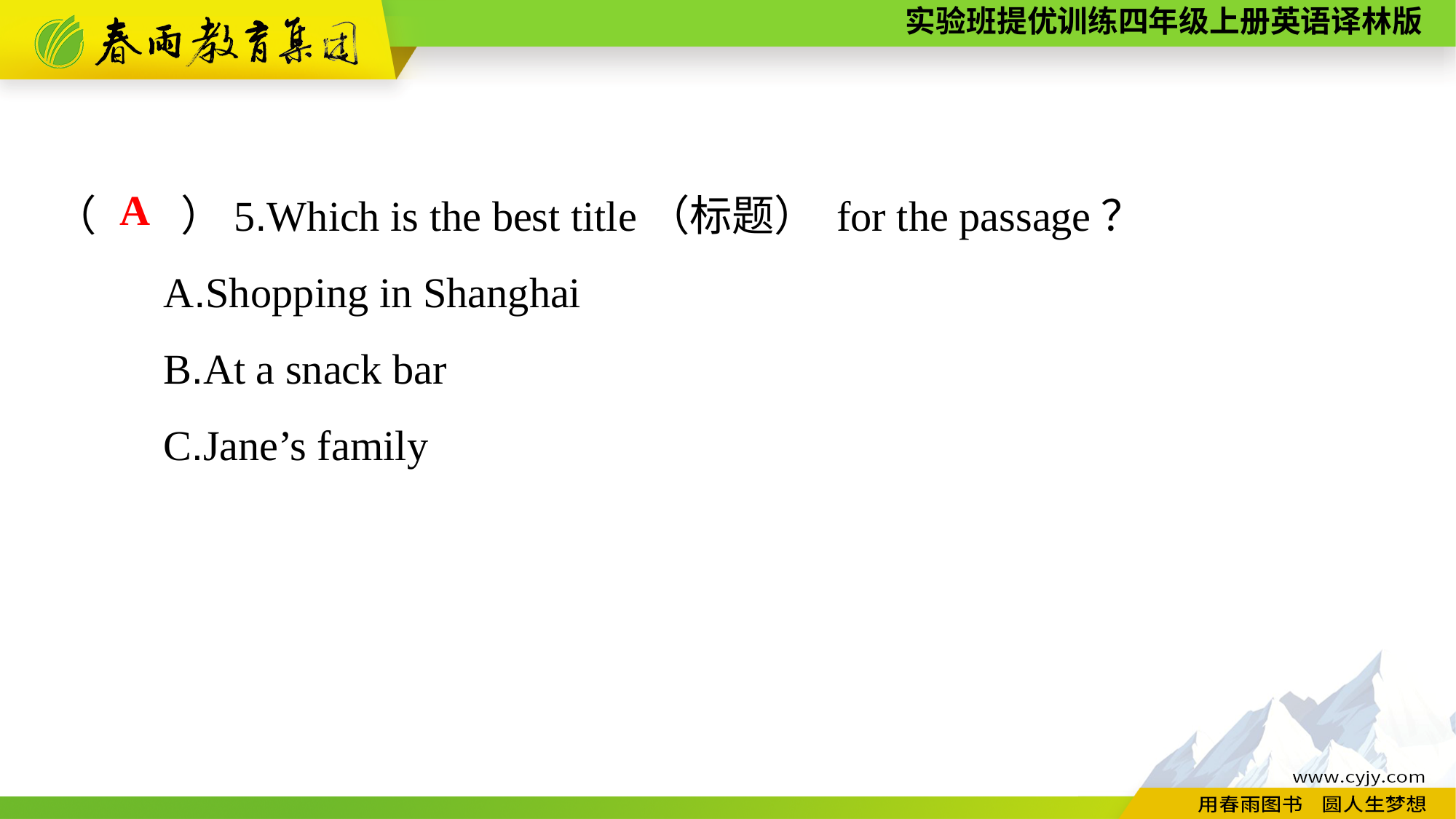

（　　）5.Which is the best title（标题） for the passage？
	A.Shopping in Shanghai
	B.At a snack bar
	C.Jane’s family
A